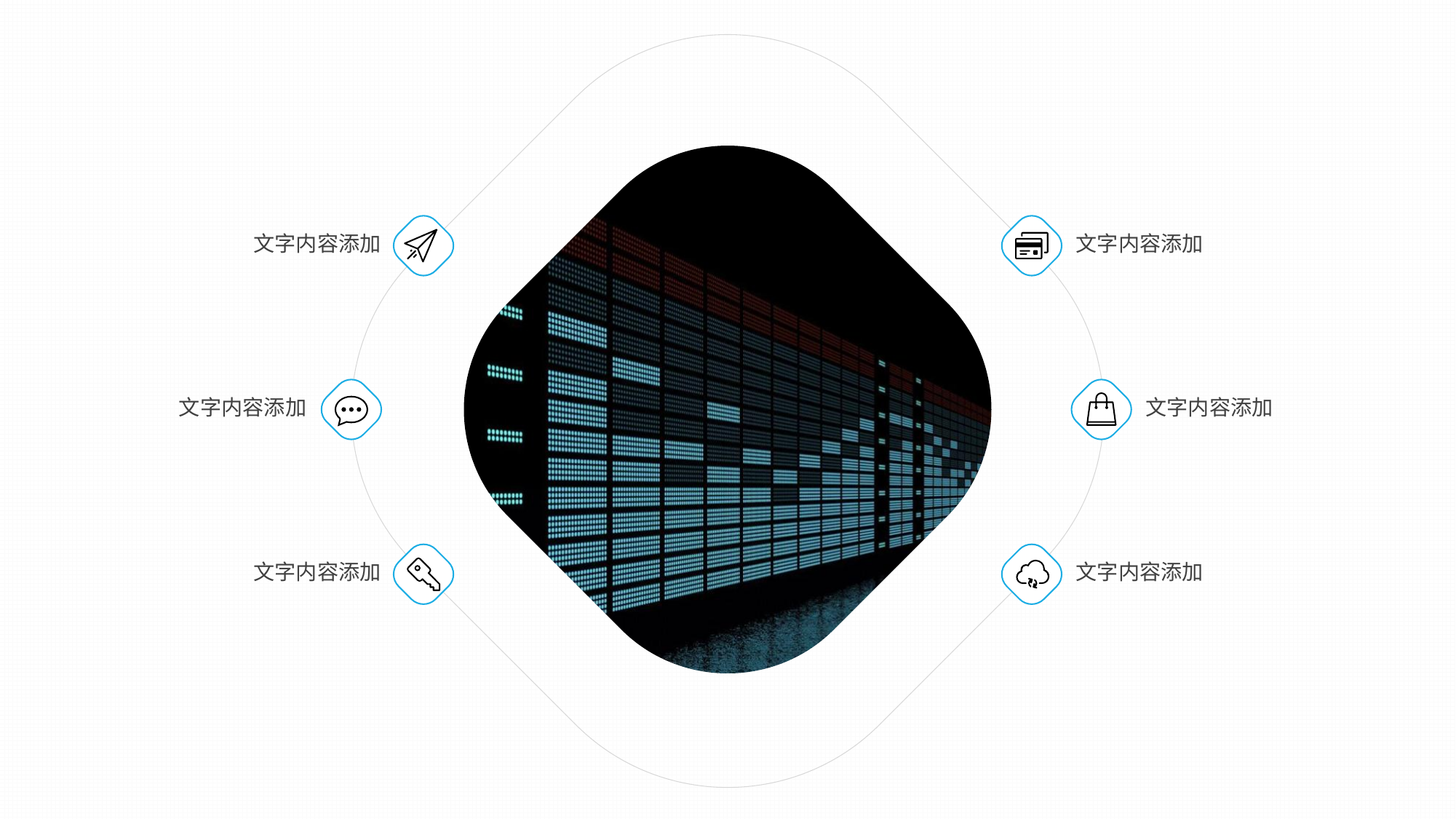

文字内容添加

文字内容添加

文字内容添加

文字内容添加

文字内容添加

文字内容添加